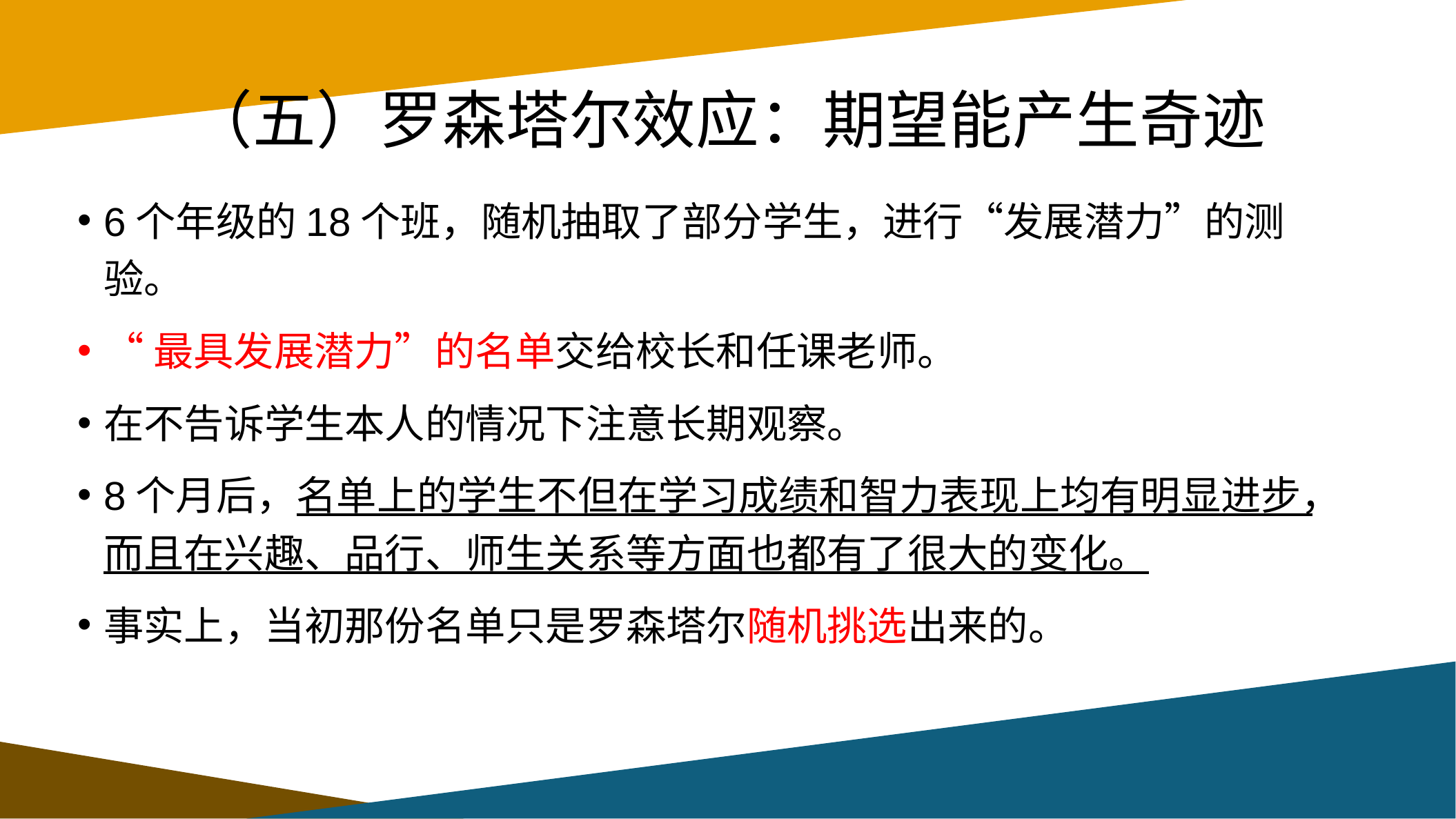

# （五）罗森塔尔效应：期望能产生奇迹
6个年级的18个班，随机抽取了部分学生，进行“发展潜力”的测验。
“最具发展潜力”的名单交给校长和任课老师。
在不告诉学生本人的情况下注意长期观察。
8个月后，名单上的学生不但在学习成绩和智力表现上均有明显进步，而且在兴趣、品行、师生关系等方面也都有了很大的变化。
事实上，当初那份名单只是罗森塔尔随机挑选出来的。